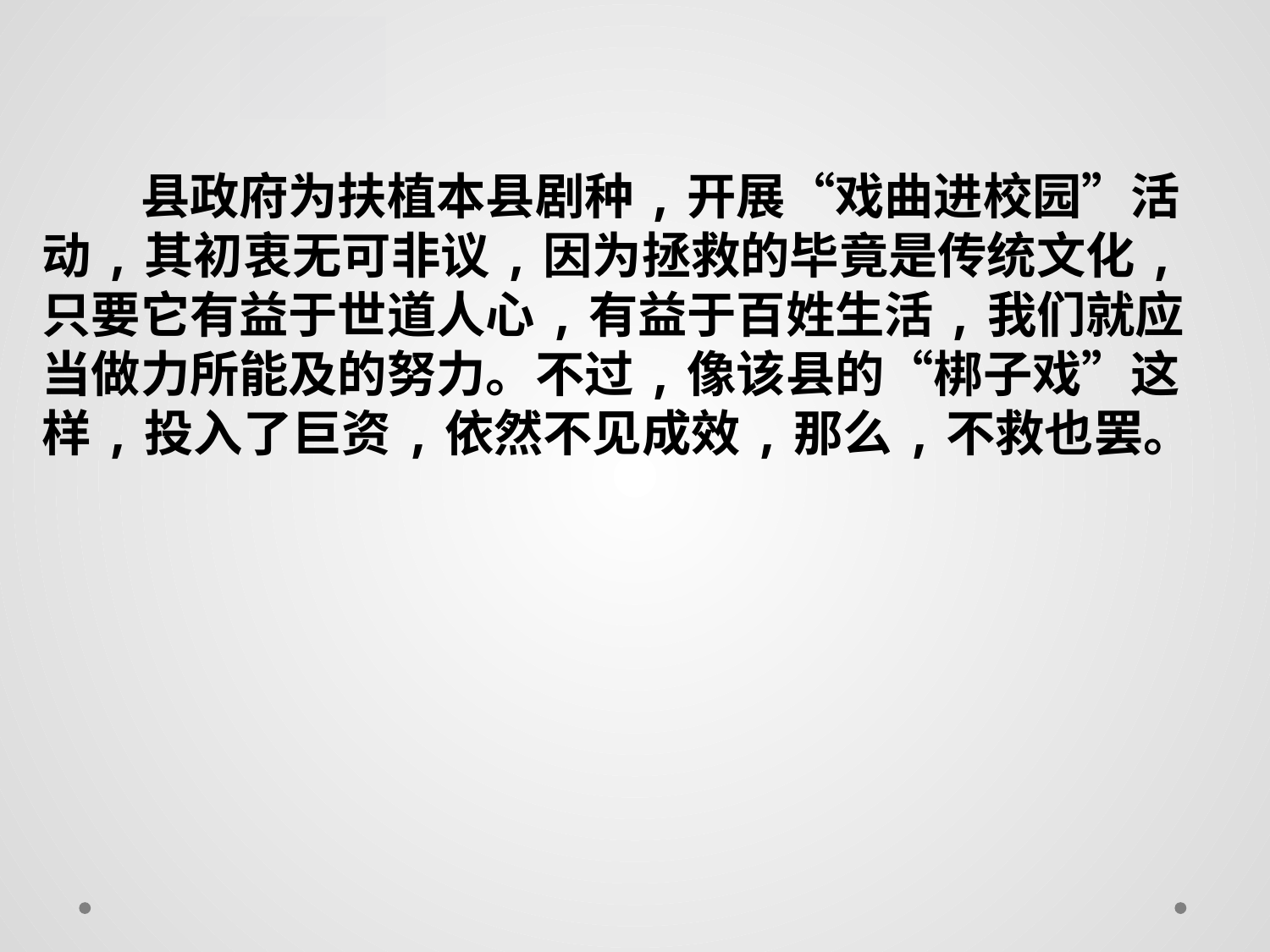

县政府为扶植本县剧种,开展“戏曲进校园”活动,其初衷无可非议,因为拯救的毕竟是传统文化,只要它有益于世道人心,有益于百姓生活,我们就应当做力所能及的努力。不过,像该县的“梆子戏”这样,投入了巨资,依然不见成效,那么,不救也罢。